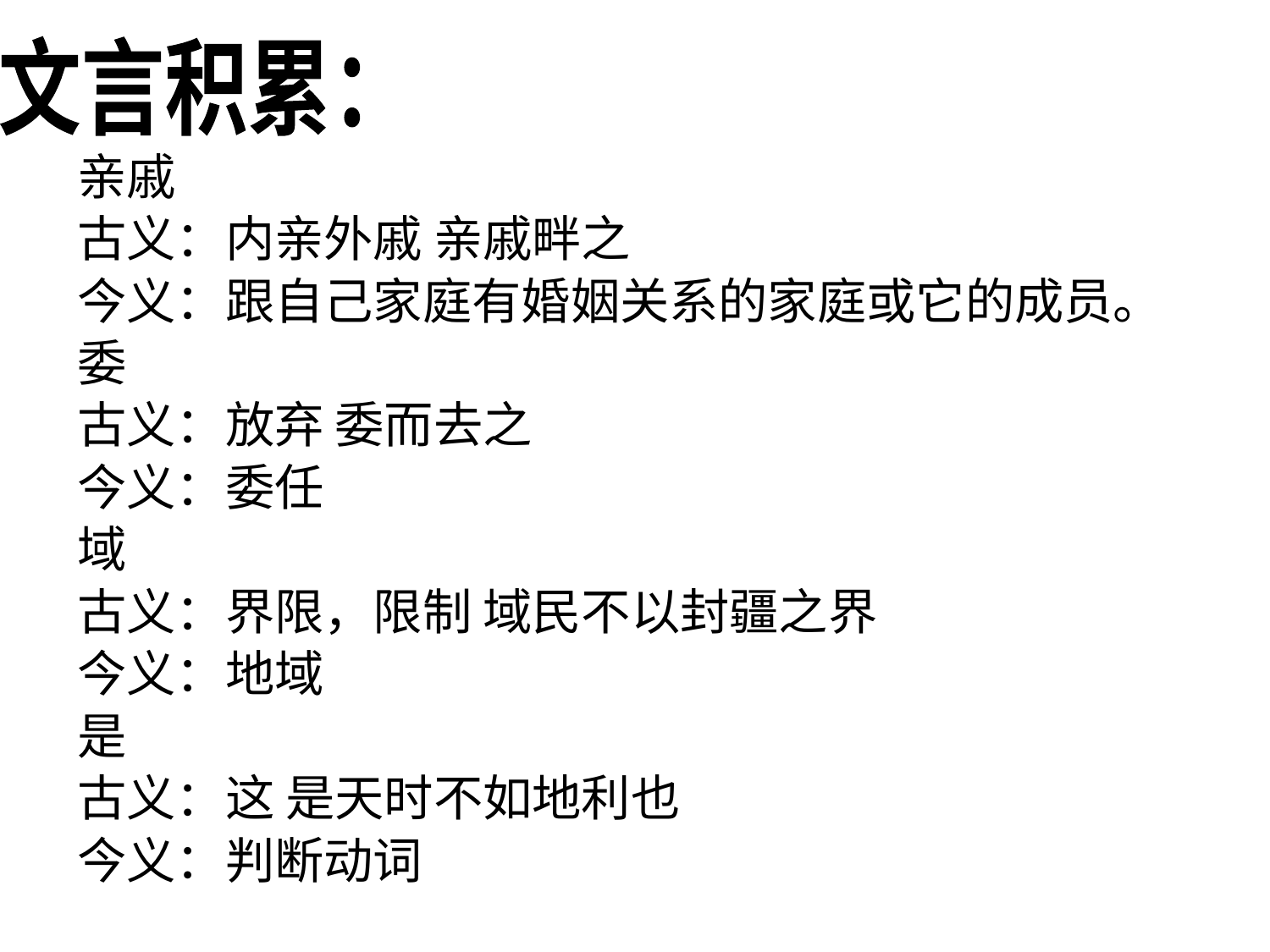

文言积累：

亲戚
古义：内亲外戚 亲戚畔之
今义：跟自己家庭有婚姻关系的家庭或它的成员。
委
古义：放弃 委而去之
今义：委任
域
古义：界限，限制 域民不以封疆之界
今义：地域
是
古义：这 是天时不如地利也
今义：判断动词